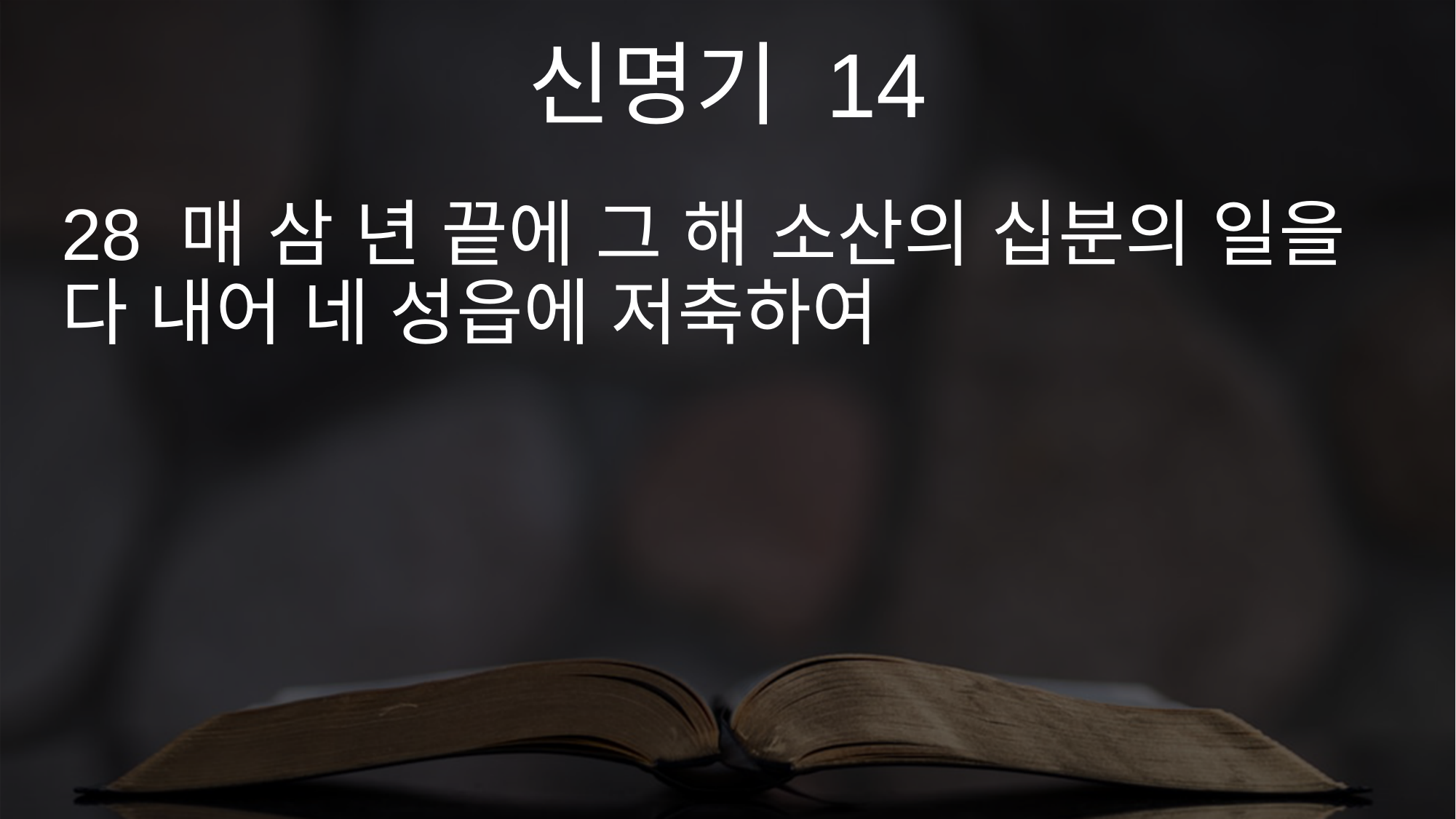

신명기 14
28 매 삼 년 끝에 그 해 소산의 십분의 일을 다 내어 네 성읍에 저축하여